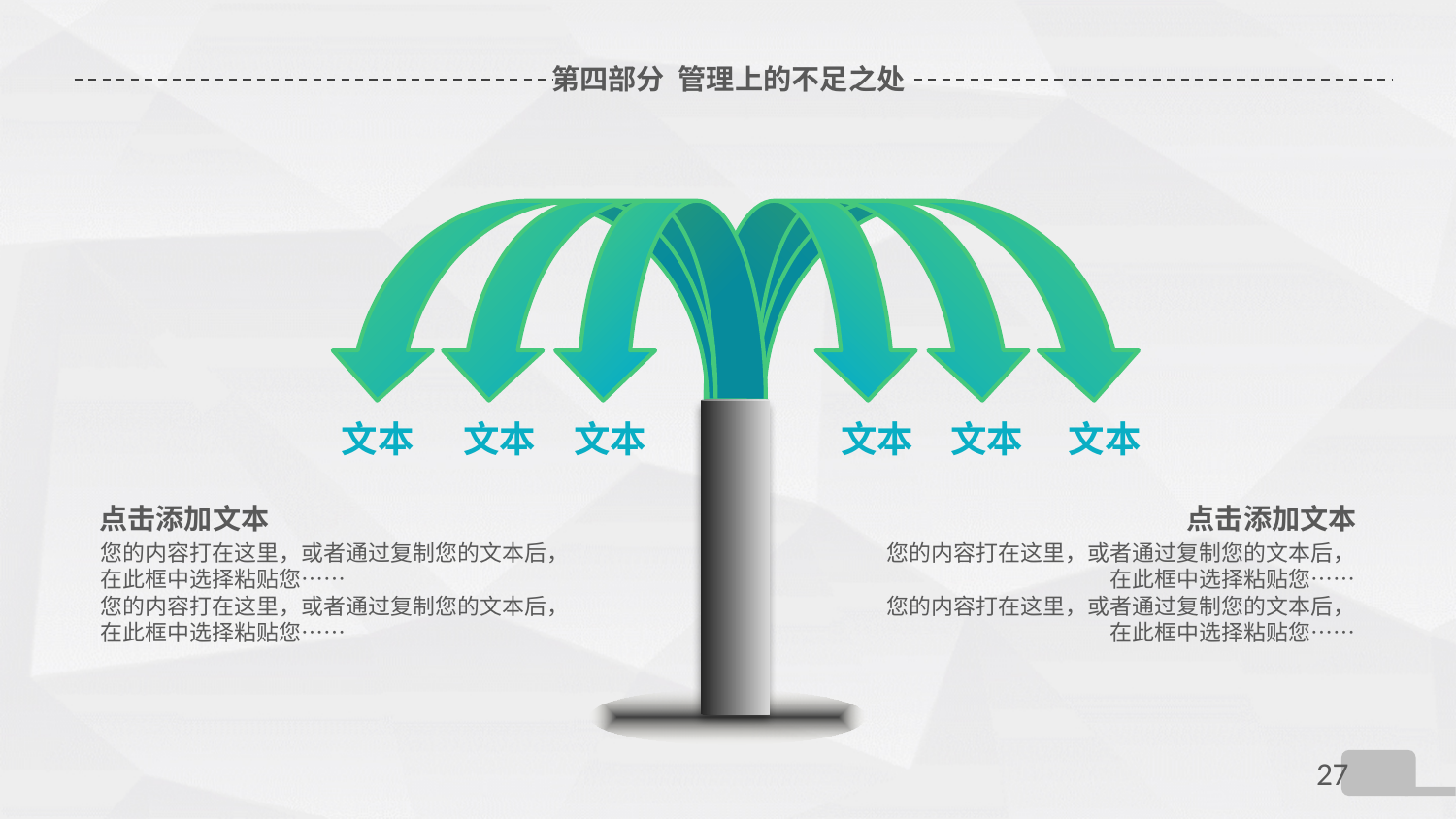

# 第四部分  管理上的不足之处

文本
文本
文本
文本
文本
文本
点击添加文本
您的内容打在这里，或者通过复制您的文本后，在此框中选择粘贴您……
您的内容打在这里，或者通过复制您的文本后，在此框中选择粘贴您……
点击添加文本
您的内容打在这里，或者通过复制您的文本后，在此框中选择粘贴您……
您的内容打在这里，或者通过复制您的文本后，在此框中选择粘贴您……